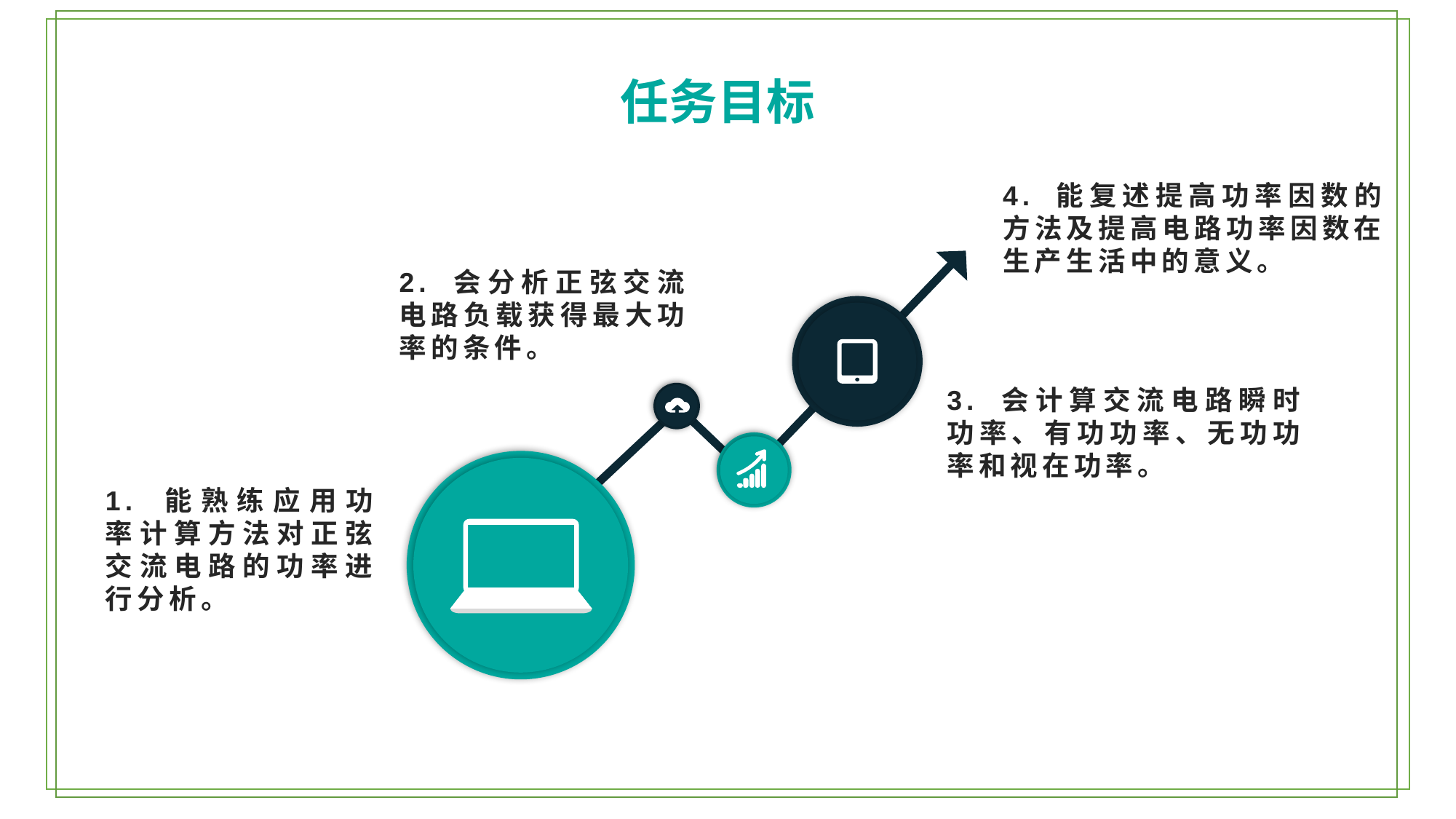

任务目标
4. 能复述提高功率因数的方法及提高电路功率因数在生产生活中的意义。

2. 会分析正弦交流电路负载获得最大功率的条件。
3. 会计算交流电路瞬时功率、有功功率、无功功率和视在功率。
1. 能熟练应用功率计算方法对正弦交流电路的功率进行分析。